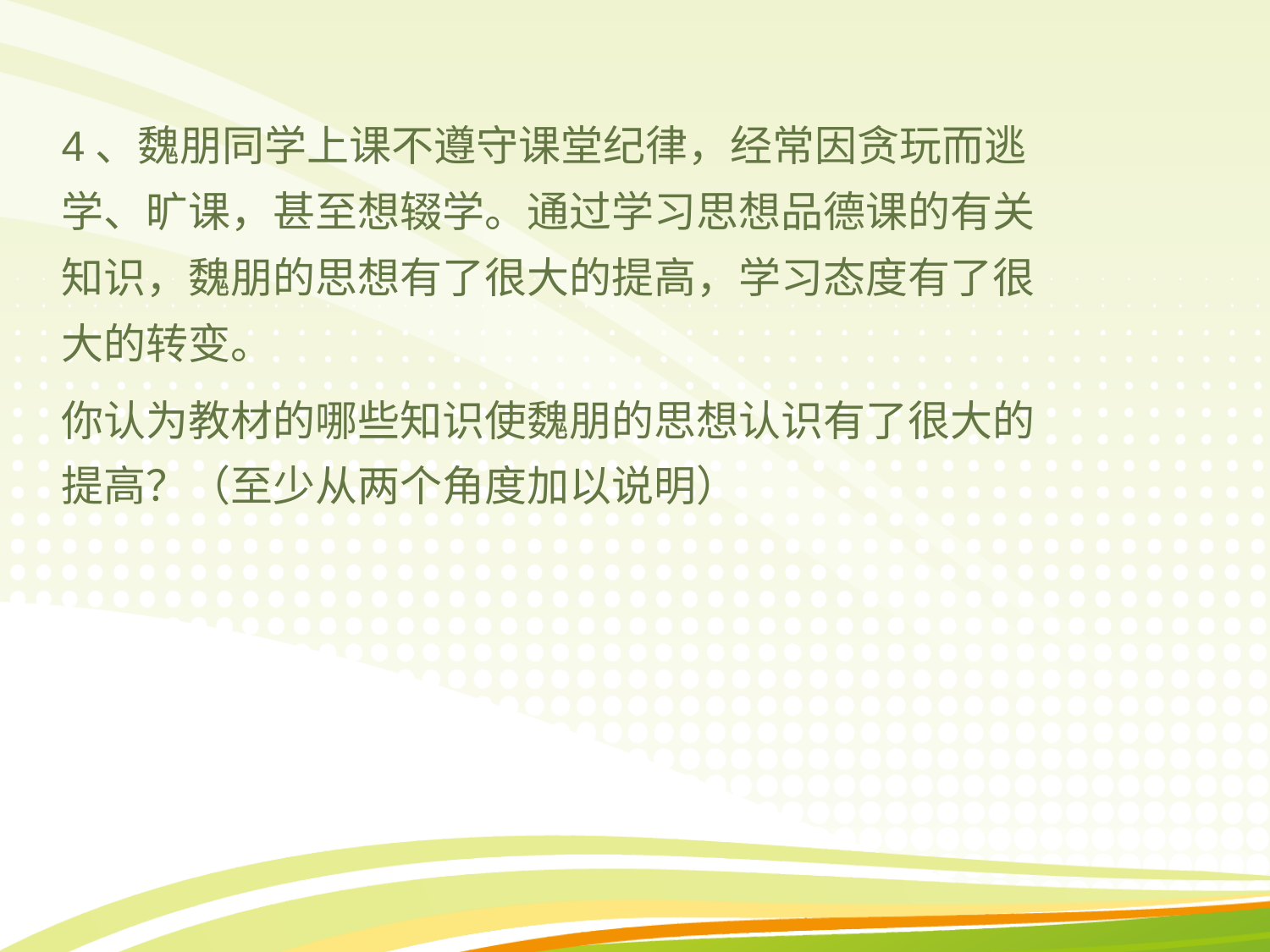

4、魏朋同学上课不遵守课堂纪律，经常因贪玩而逃学、旷课，甚至想辍学。通过学习思想品德课的有关知识，魏朋的思想有了很大的提高，学习态度有了很大的转变。
你认为教材的哪些知识使魏朋的思想认识有了很大的提高？（至少从两个角度加以说明）